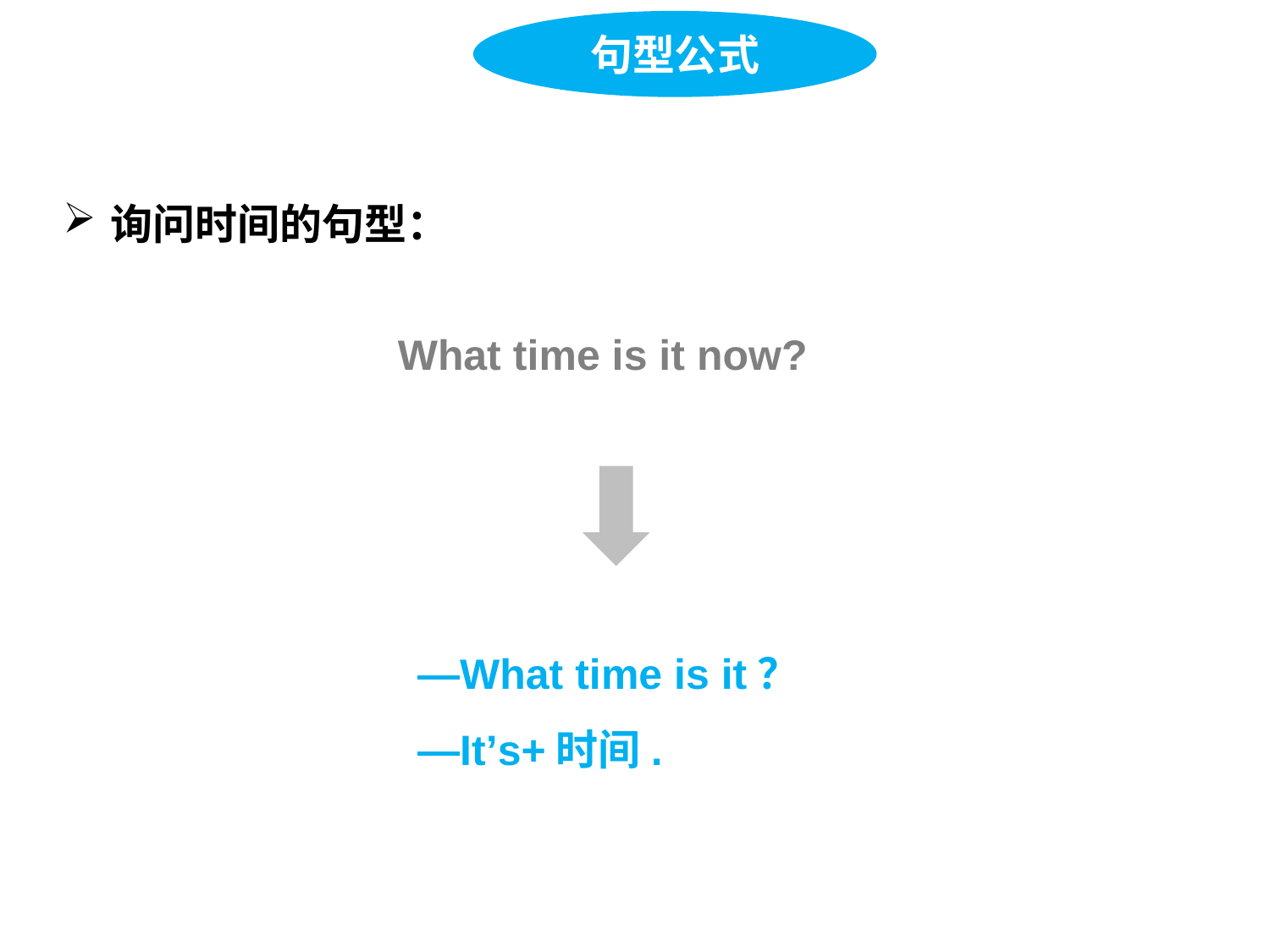

句型公式
询问时间的句型：
What time is it now?

—What time is it？
—It’s+时间.